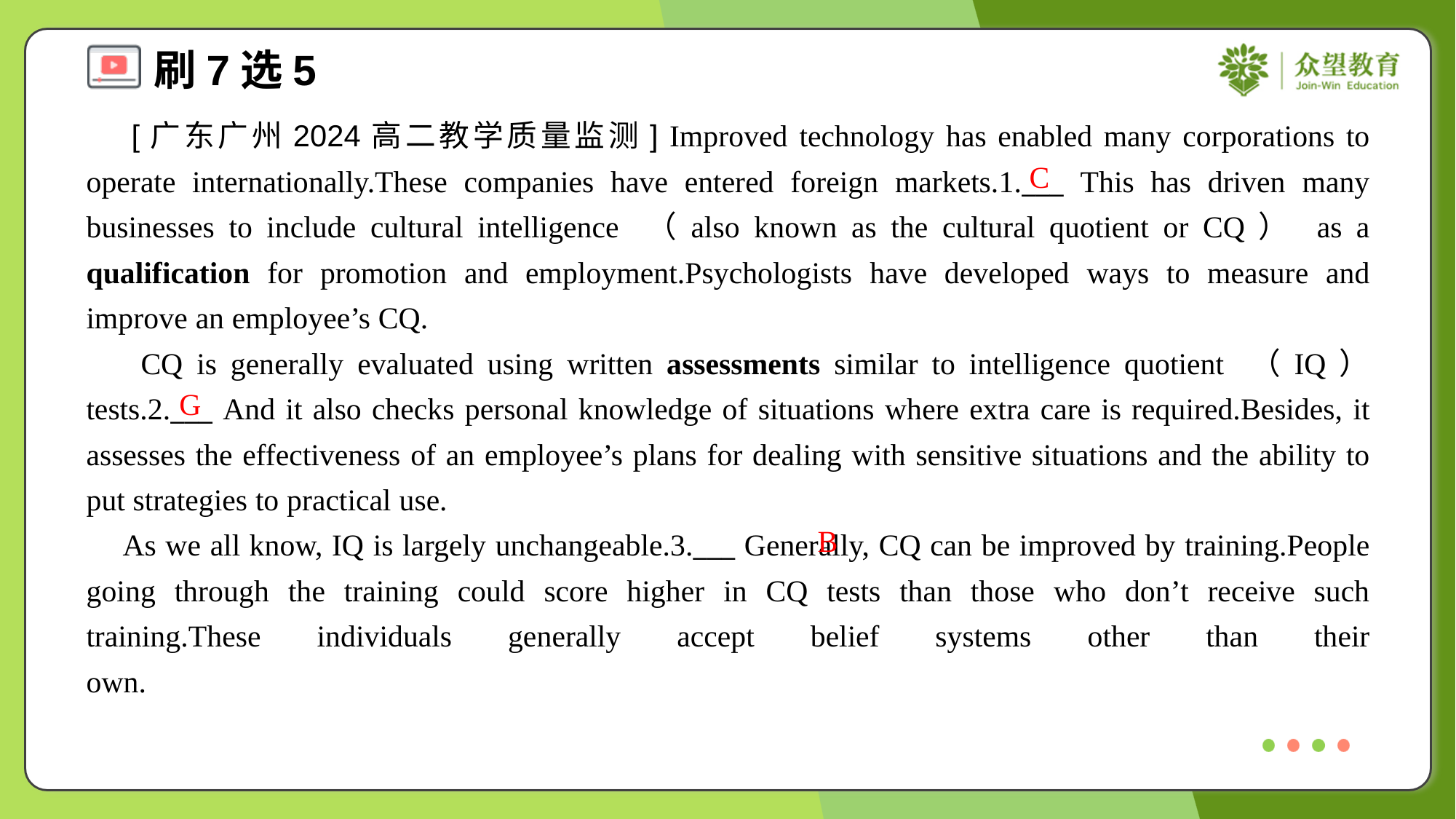

[广东广州2024高二教学质量监测] Improved technology has enabled many corporations to operate internationally.These companies have entered foreign markets.1.___ This has driven many businesses to include cultural intelligence （also known as the cultural quotient or CQ） as a qualification for promotion and employment.Psychologists have developed ways to measure and improve an employee’s CQ.
    CQ is generally evaluated using written assessments similar to intelligence quotient （IQ） tests.2.___ And it also checks personal knowledge of situations where extra care is required.Besides, it assesses the effectiveness of an employee’s plans for dealing with sensitive situations and the ability to put strategies to practical use.
    As we all know, IQ is largely unchangeable.3.___ Generally, CQ can be improved by training.People going through the training could score higher in CQ tests than those who don’t receive such training.These individuals generally accept belief systems other than their own.#3
C
G
B